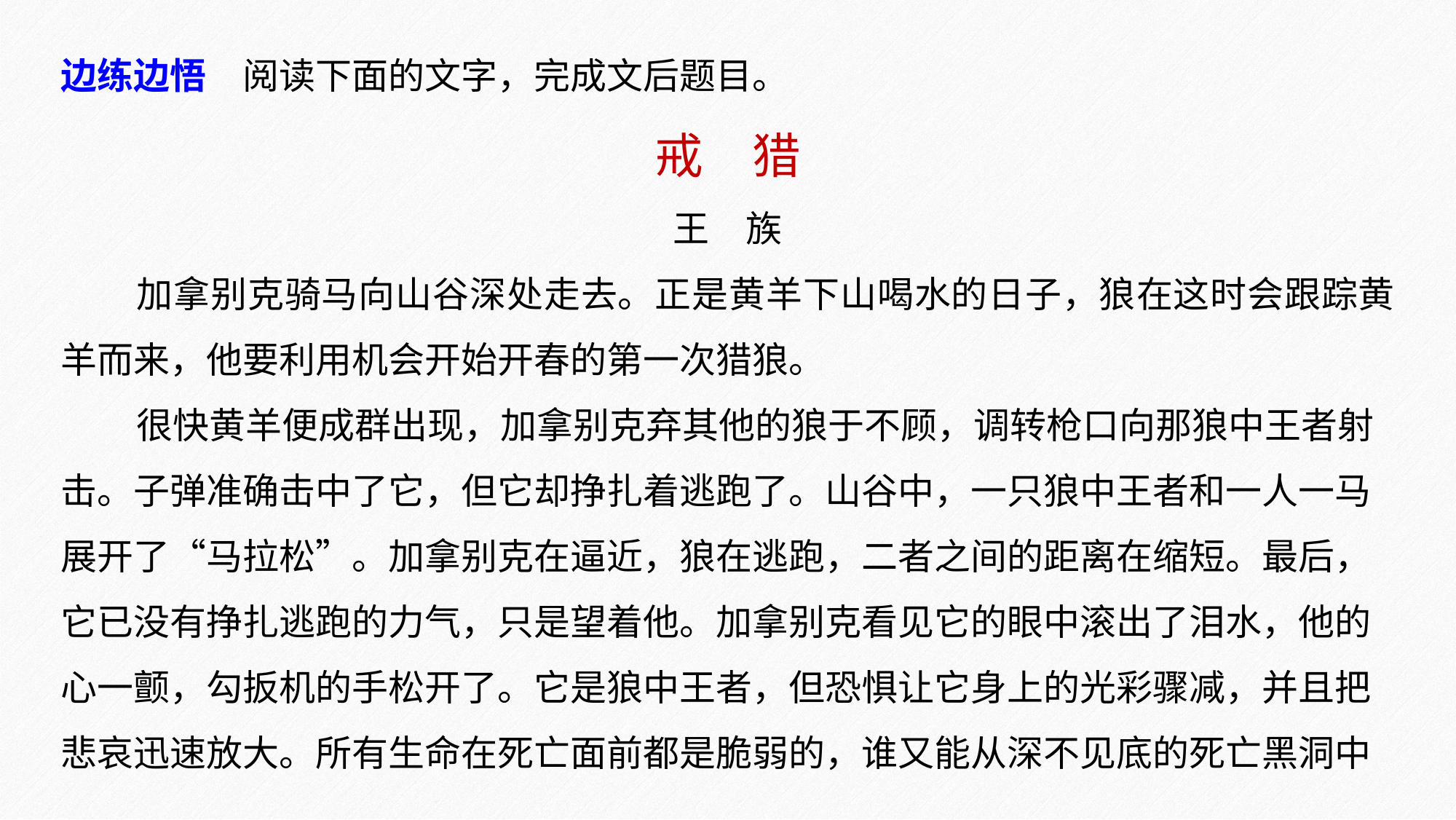

边练边悟　阅读下面的文字，完成文后题目。
戒　猎
王　族
加拿别克骑马向山谷深处走去。正是黄羊下山喝水的日子，狼在这时会跟踪黄羊而来，他要利用机会开始开春的第一次猎狼。
很快黄羊便成群出现，加拿别克弃其他的狼于不顾，调转枪口向那狼中王者射击。子弹准确击中了它，但它却挣扎着逃跑了。山谷中，一只狼中王者和一人一马展开了“马拉松”。加拿别克在逼近，狼在逃跑，二者之间的距离在缩短。最后，它已没有挣扎逃跑的力气，只是望着他。加拿别克看见它的眼中滚出了泪水，他的心一颤，勾扳机的手松开了。它是狼中王者，但恐惧让它身上的光彩骤减，并且把悲哀迅速放大。所有生命在死亡面前都是脆弱的，谁又能从深不见底的死亡黑洞中